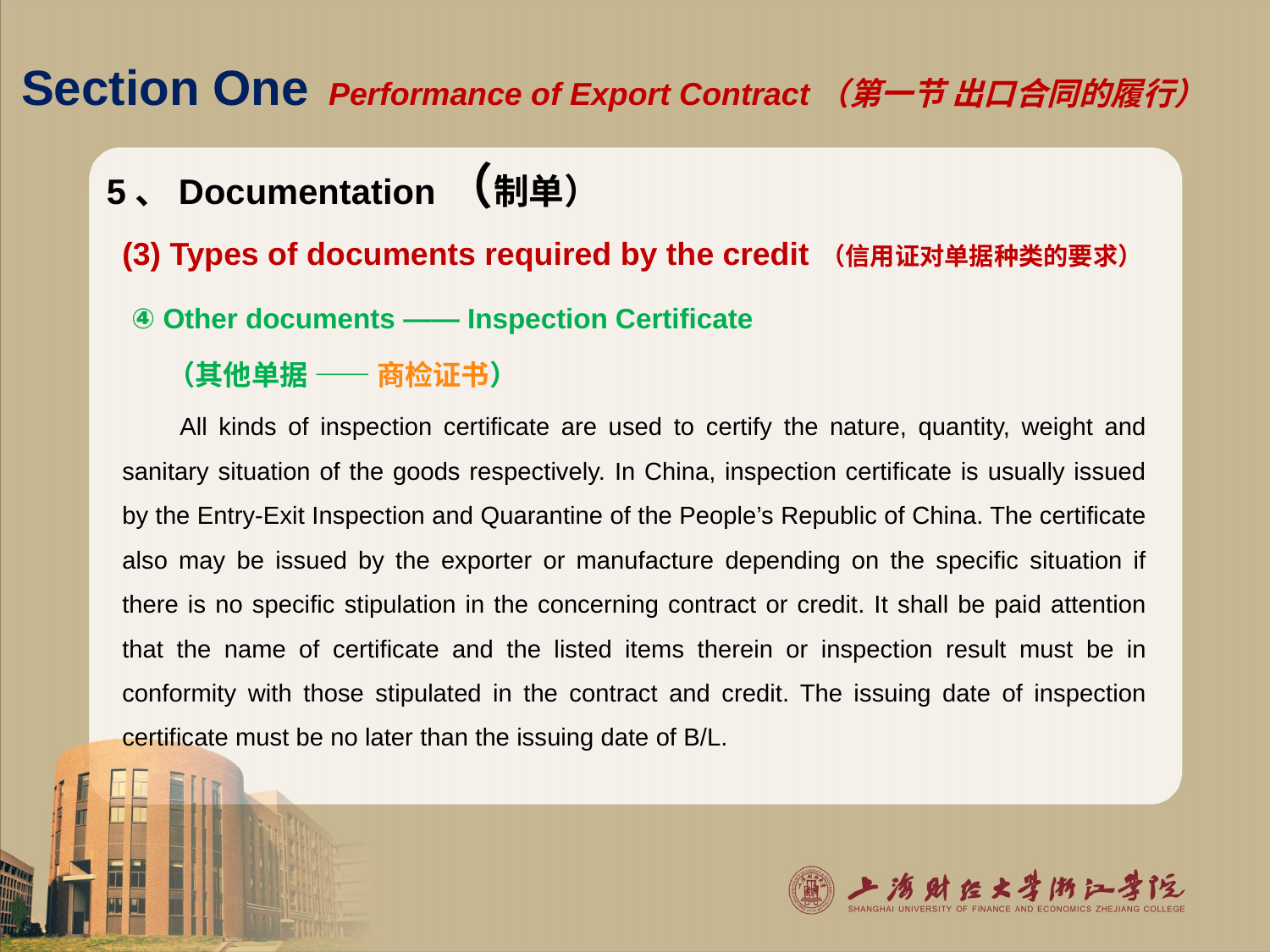

# Section One  Performance of Export Contract（第一节 出口合同的履行）
5、Documentation（制单）
(3) Types of documents required by the credit  （信用证对单据种类的要求）
 ④ Other documents —— Inspection Certificate
      （其他单据 —— 商检证书）
     All kinds of inspection certificate are used to certify the nature, quantity, weight and sanitary situation of the goods respectively. In China, inspection certificate is usually issued by the Entry-Exit Inspection and Quarantine of the People’s Republic of China. The certificate also may be issued by the exporter or manufacture depending on the specific situation if there is no specific stipulation in the concerning contract or credit. It shall be paid attention that the name of certificate and the listed items therein or inspection result must be in conformity with those stipulated in the contract and credit. The issuing date of inspection certificate must be no later than the issuing date of B/L.